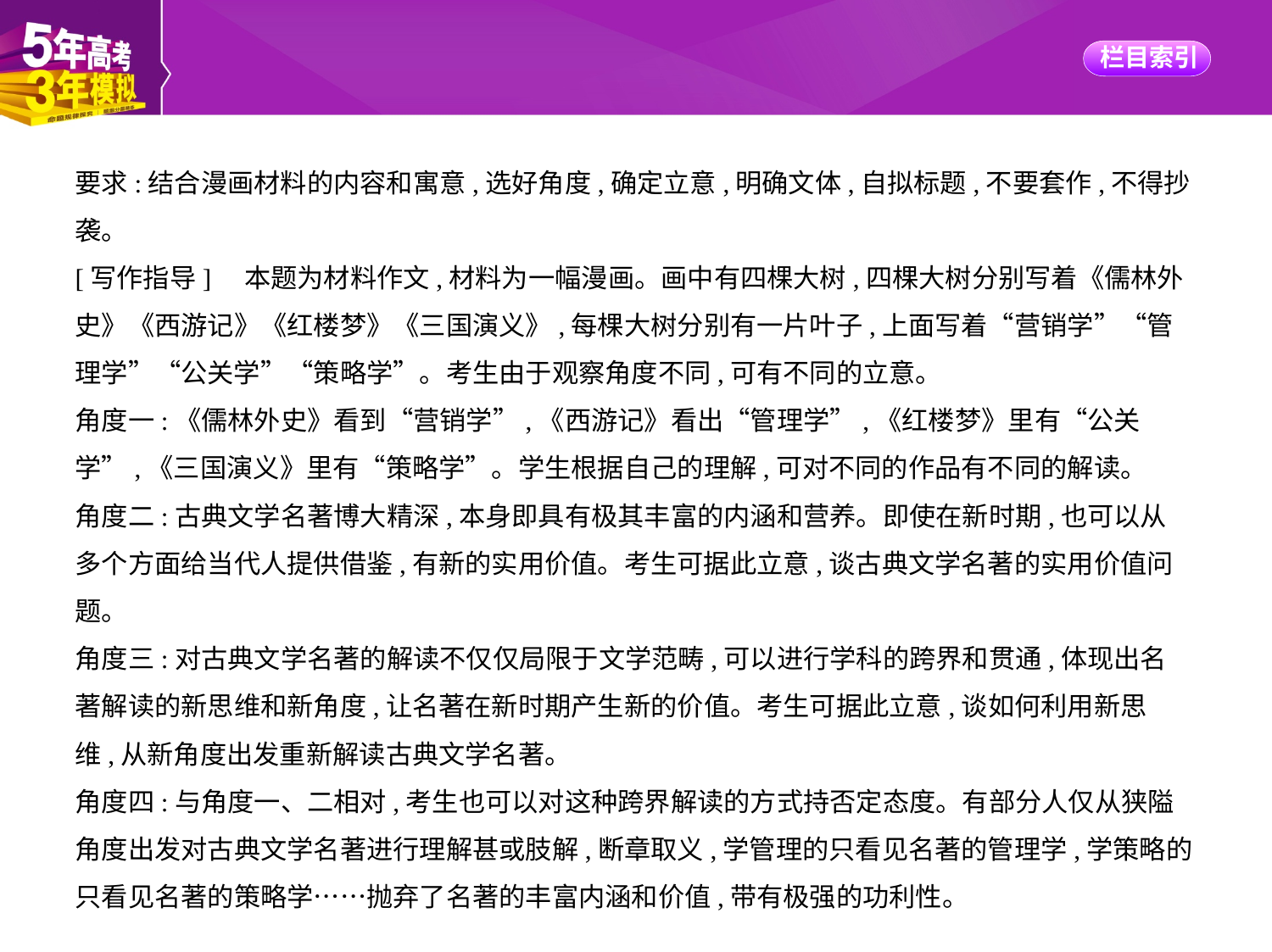

要求:结合漫画材料的内容和寓意,选好角度,确定立意,明确文体,自拟标题,不要套作,不得抄
袭。
[写作指导]　本题为材料作文,材料为一幅漫画。画中有四棵大树,四棵大树分别写着《儒林外
史》《西游记》《红楼梦》《三国演义》,每棵大树分别有一片叶子,上面写着“营销学”“管
理学”“公关学”“策略学”。考生由于观察角度不同,可有不同的立意。
角度一:《儒林外史》看到“营销学”,《西游记》看出“管理学”,《红楼梦》里有“公关
学”,《三国演义》里有“策略学”。学生根据自己的理解,可对不同的作品有不同的解读。
角度二:古典文学名著博大精深,本身即具有极其丰富的内涵和营养。即使在新时期,也可以从
多个方面给当代人提供借鉴,有新的实用价值。考生可据此立意,谈古典文学名著的实用价值问
题。
角度三:对古典文学名著的解读不仅仅局限于文学范畴,可以进行学科的跨界和贯通,体现出名
著解读的新思维和新角度,让名著在新时期产生新的价值。考生可据此立意,谈如何利用新思
维,从新角度出发重新解读古典文学名著。
角度四:与角度一、二相对,考生也可以对这种跨界解读的方式持否定态度。有部分人仅从狭隘
角度出发对古典文学名著进行理解甚或肢解,断章取义,学管理的只看见名著的管理学,学策略的只看见名著的策略学……抛弃了名著的丰富内涵和价值,带有极强的功利性。